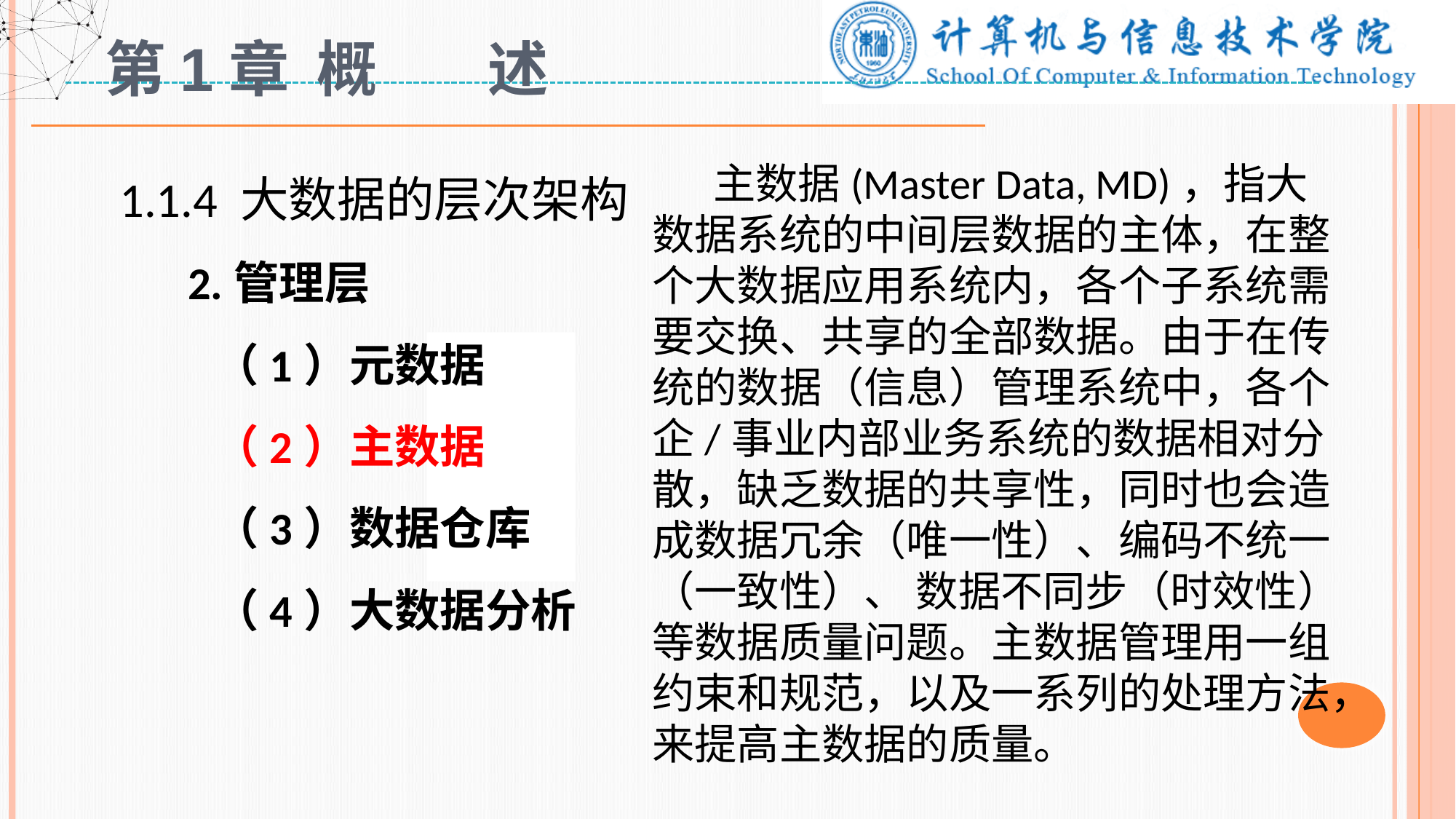

# 第1章  概        述
1.1.4 大数据的层次架构
       2.管理层
        （1）元数据
        （2）主数据
        （3）数据仓库
        （4）大数据分析
        主数据(Master Data, MD)，指大数据系统的中间层数据的主体，在整个大数据应用系统内，各个子系统需要交换、共享的全部数据。由于在传统的数据（信息）管理系统中，各个企/事业内部业务系统的数据相对分散，缺乏数据的共享性，同时也会造成数据冗余（唯一性）、编码不统一（一致性）、 数据不同步（时效性）等数据质量问题。主数据管理用一组约束和规范，以及一系列的处理方法，来提高主数据的质量。